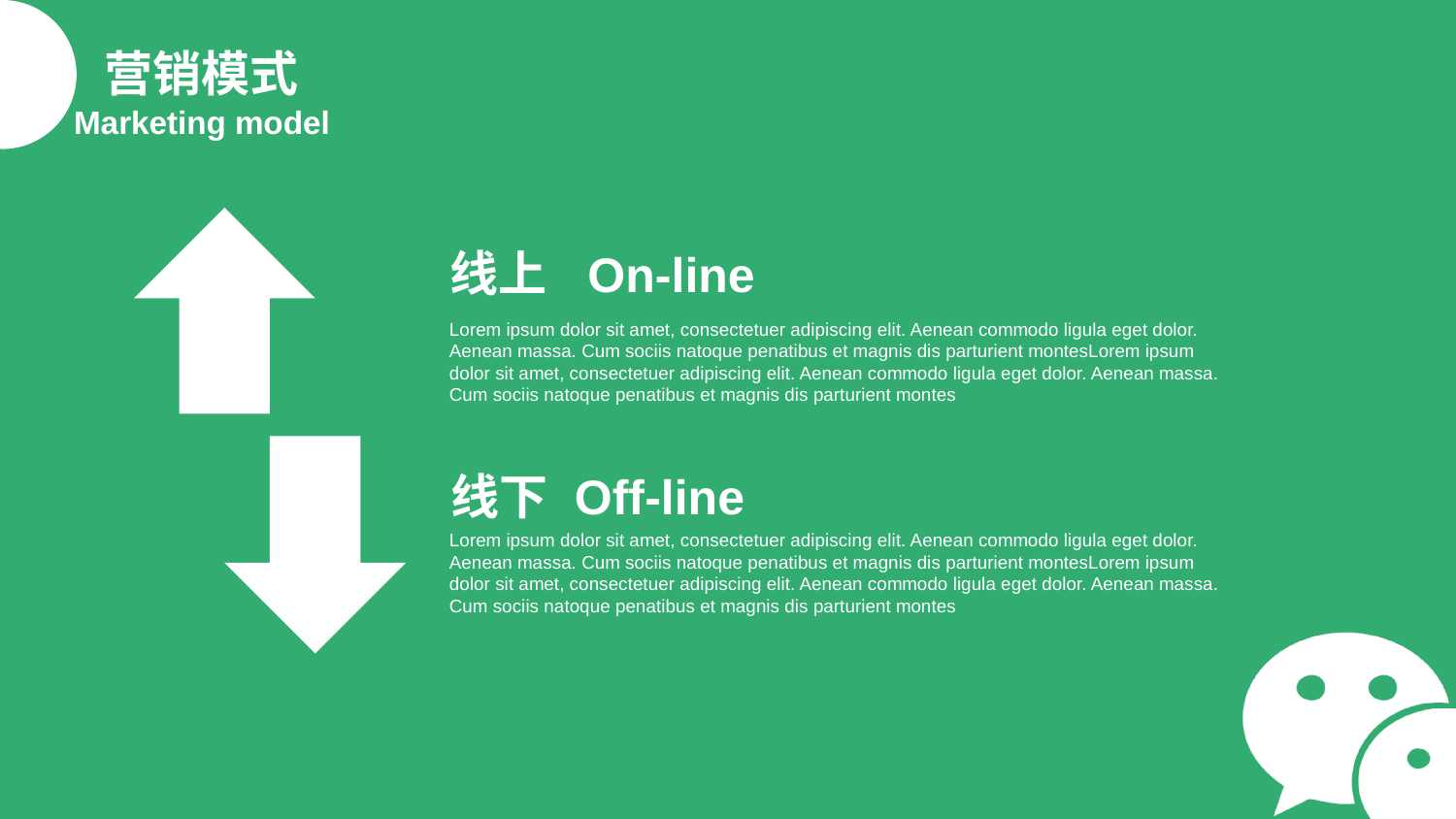

营销模式
Marketing model

线上
On-line
Lorem ipsum dolor sit amet, consectetuer adipiscing elit. Aenean commodo ligula eget dolor. Aenean massa. Cum sociis natoque penatibus et magnis dis parturient montesLorem ipsum dolor sit amet, consectetuer adipiscing elit. Aenean commodo ligula eget dolor. Aenean massa. Cum sociis natoque penatibus et magnis dis parturient montes

Off-line
线下
Lorem ipsum dolor sit amet, consectetuer adipiscing elit. Aenean commodo ligula eget dolor. Aenean massa. Cum sociis natoque penatibus et magnis dis parturient montesLorem ipsum dolor sit amet, consectetuer adipiscing elit. Aenean commodo ligula eget dolor. Aenean massa. Cum sociis natoque penatibus et magnis dis parturient montes